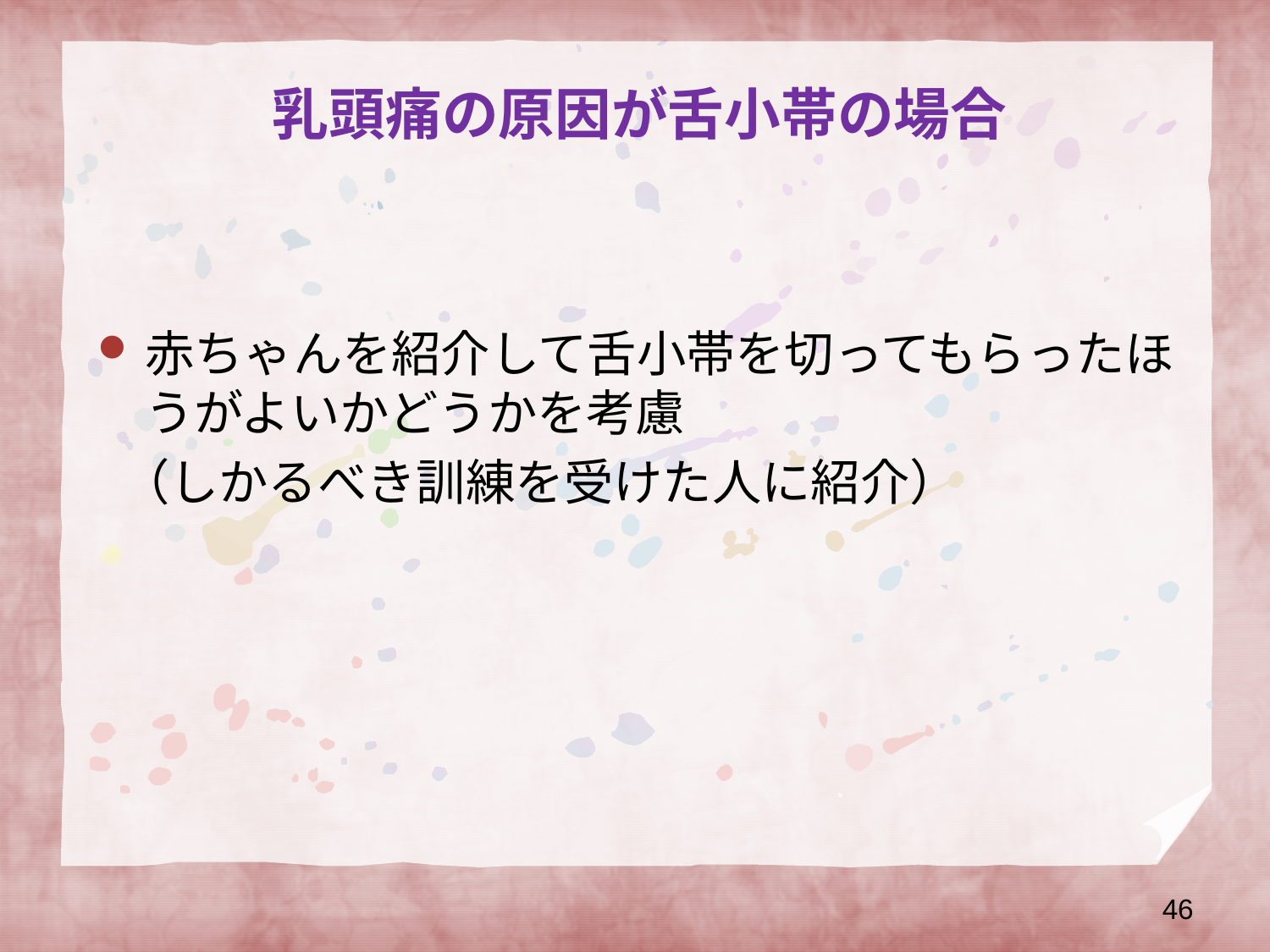

# 乳頭痛の原因が舌小帯の場合
赤ちゃんを紹介して舌小帯を切ってもらったほうがよいかどうかを考慮
 （しかるべき訓練を受けた人に紹介）
46